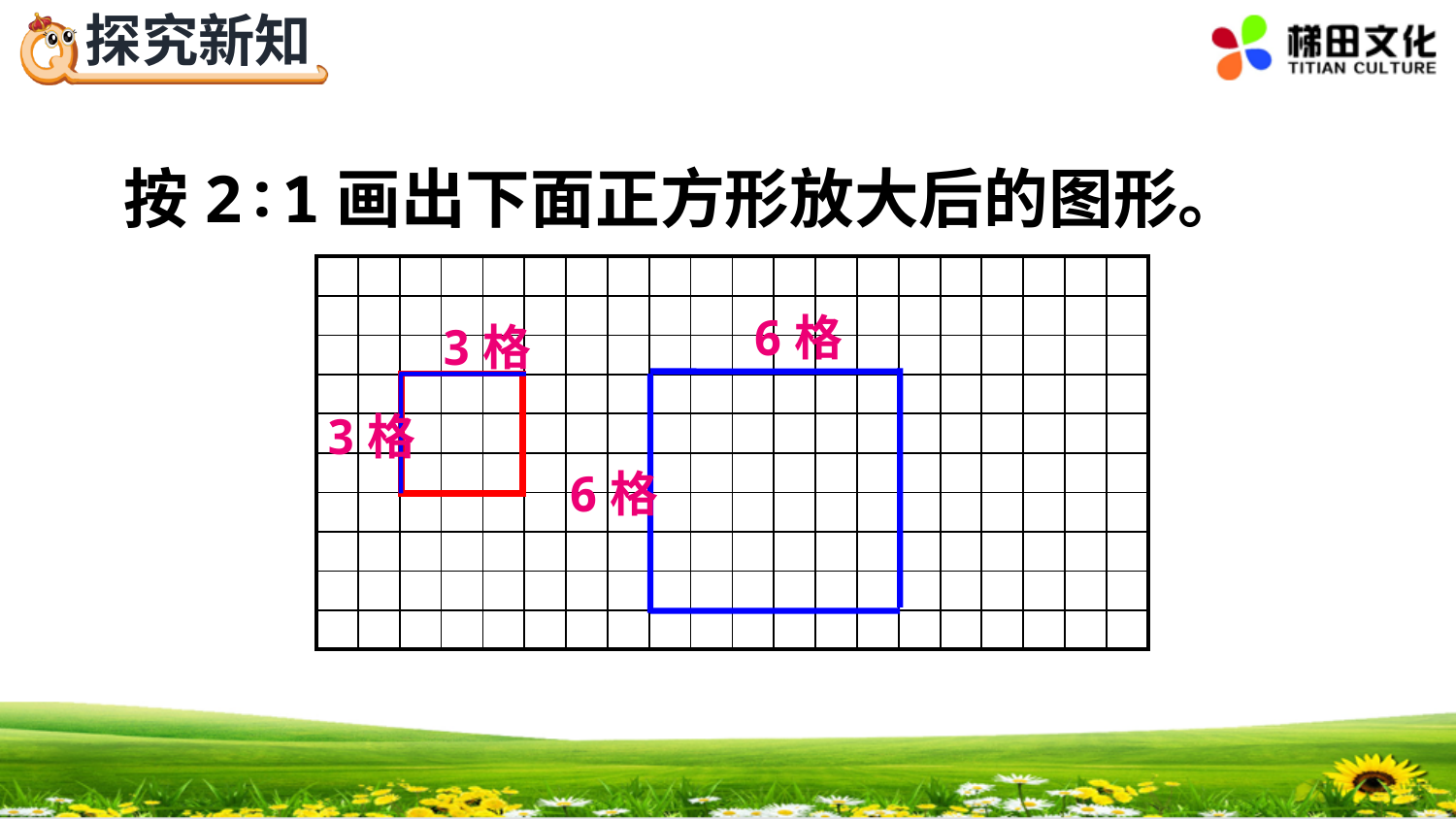

按2∶1画出下面正方形放大后的图形。
|  |  |  |  |  |  |  |  |  |  |  |  |  |  |  |  |  |  |  |  |
| --- | --- | --- | --- | --- | --- | --- | --- | --- | --- | --- | --- | --- | --- | --- | --- | --- | --- | --- | --- |
|  |  |  |  |  |  |  |  |  |  |  |  |  |  |  |  |  |  |  |  |
|  |  |  |  |  |  |  |  |  |  |  |  |  |  |  |  |  |  |  |  |
|  |  |  |  |  |  |  |  |  |  |  |  |  |  |  |  |  |  |  |  |
|  |  |  |  |  |  |  |  |  |  |  |  |  |  |  |  |  |  |  |  |
|  |  |  |  |  |  |  |  |  |  |  |  |  |  |  |  |  |  |  |  |
|  |  |  |  |  |  |  |  |  |  |  |  |  |  |  |  |  |  |  |  |
|  |  |  |  |  |  |  |  |  |  |  |  |  |  |  |  |  |  |  |  |
|  |  |  |  |  |  |  |  |  |  |  |  |  |  |  |  |  |  |  |  |
|  |  |  |  |  |  |  |  |  |  |  |  |  |  |  |  |  |  |  |  |
6格
3格

3格
6格